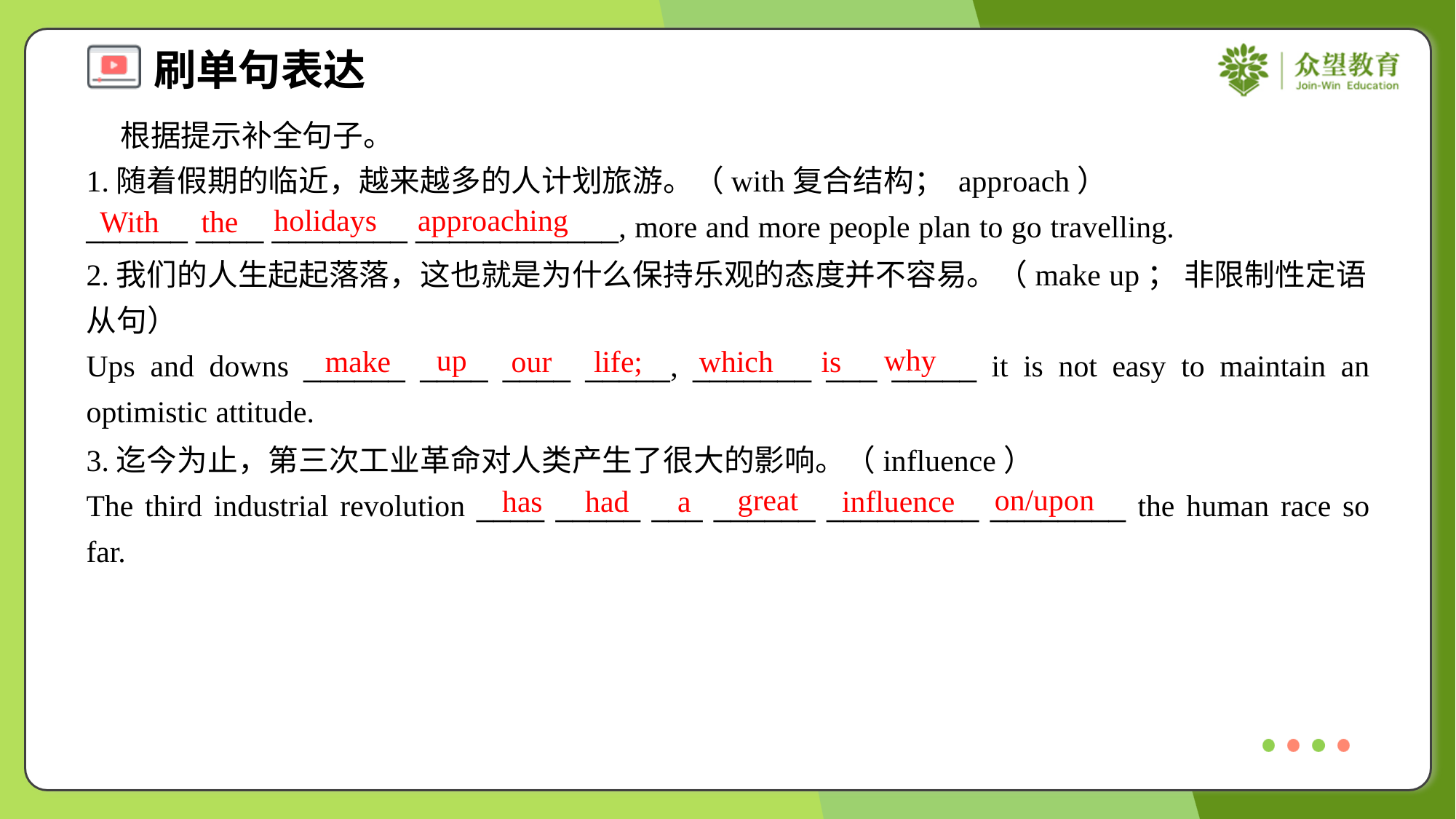

根据提示补全句子。
1.随着假期的临近，越来越多的人计划旅游。（with复合结构； approach）
______ ____ ________ ____________, more and more people plan to go travelling.
holidays
approaching
With
the
2.我们的人生起起落落，这也就是为什么保持乐观的态度并不容易。（make up； 非限制性定语从句）
Ups and downs ______ ____ ____ _____, _______ ___ _____ it is not easy to maintain an optimistic attitude.
up
why
make
our
life;
which
is
3.迄今为止，第三次工业革命对人类产生了很大的影响。（influence）
The third industrial revolution ____ _____ ___ ______ _________ ________ the human race so far.
great
on/upon
has
had
a
influence